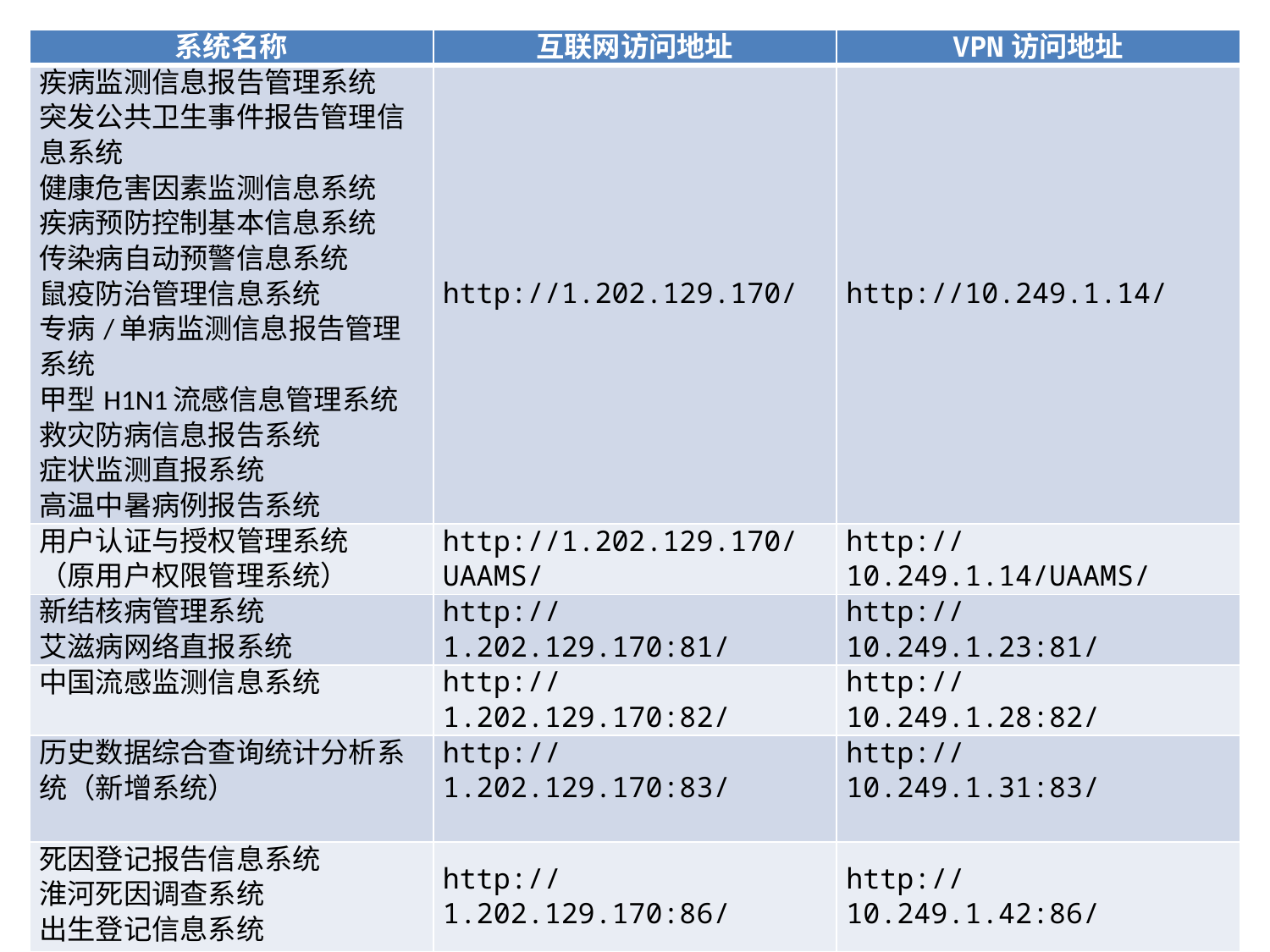

| 系统名称 | 互联网访问地址 | VPN访问地址 |
| --- | --- | --- |
| 疾病监测信息报告管理系统 突发公共卫生事件报告管理信息系统 健康危害因素监测信息系统 疾病预防控制基本信息系统 传染病自动预警信息系统 鼠疫防治管理信息系统 专病/单病监测信息报告管理系统 甲型H1N1流感信息管理系统 救灾防病信息报告系统 症状监测直报系统 高温中暑病例报告系统 | http://1.202.129.170/ | http://10.249.1.14/ |
| 用户认证与授权管理系统 （原用户权限管理系统） | http://1.202.129.170/UAAMS/ | http:// 10.249.1.14/UAAMS/ |
| 新结核病管理系统 艾滋病网络直报系统 | http://1.202.129.170:81/ | http:// 10.249.1.23:81/ |
| 中国流感监测信息系统 | http://1.202.129.170:82/ | http:// 10.249.1.28:82/ |
| 历史数据综合查询统计分析系统（新增系统） | http://1.202.129.170:83/ | http:// 10.249.1.31:83/ |
| 死因登记报告信息系统 淮河死因调查系统 出生登记信息系统 | http://1.202.129.170:86/ | http:// 10.249.1.42:86/ |